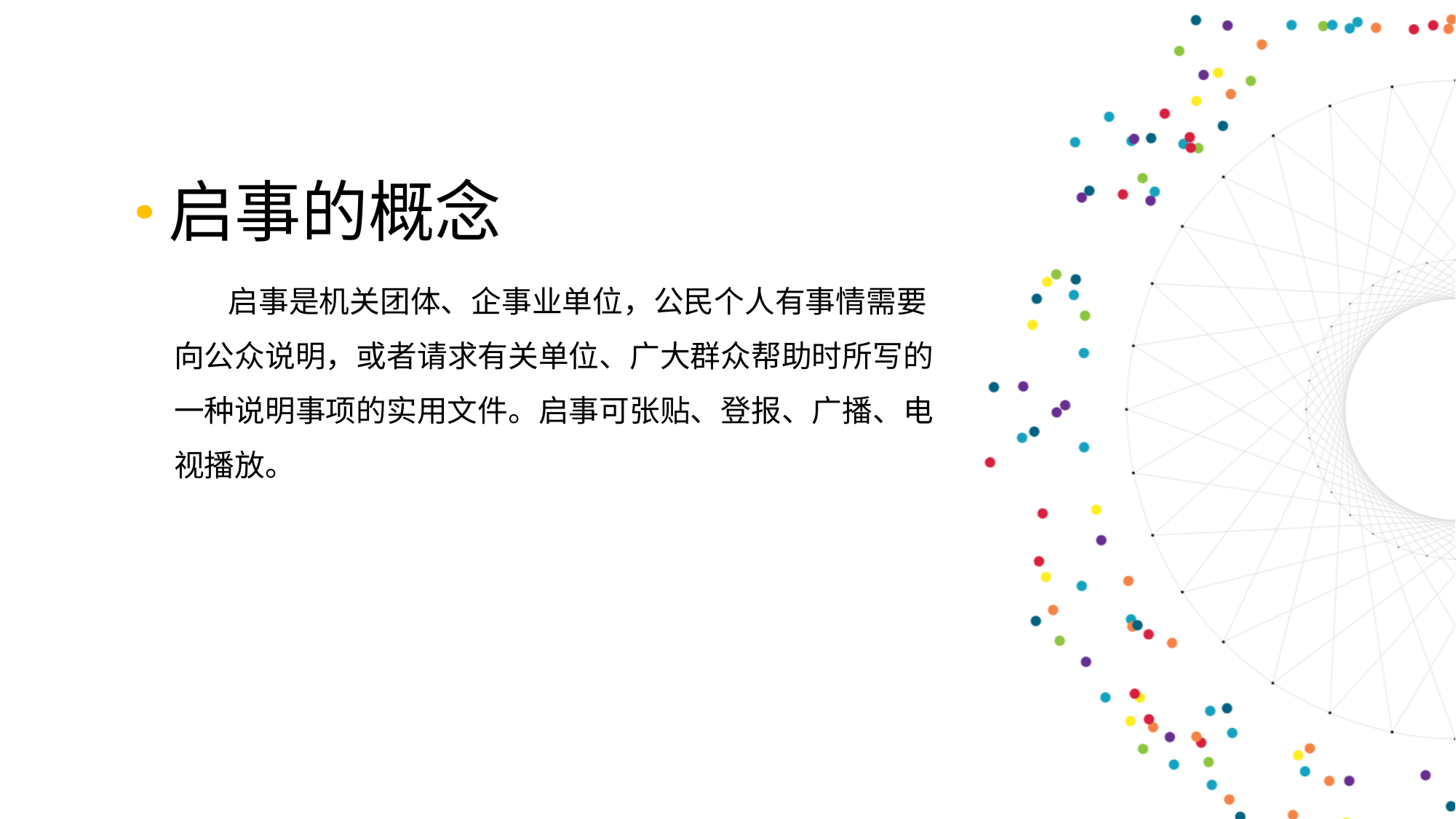

启事的概念

       启事是机关团体、企事业单位，公民个人有事情需要向公众说明，或者请求有关单位、广大群众帮助时所写的一种说明事项的实用文件。启事可张贴、登报、广播、电视播放。